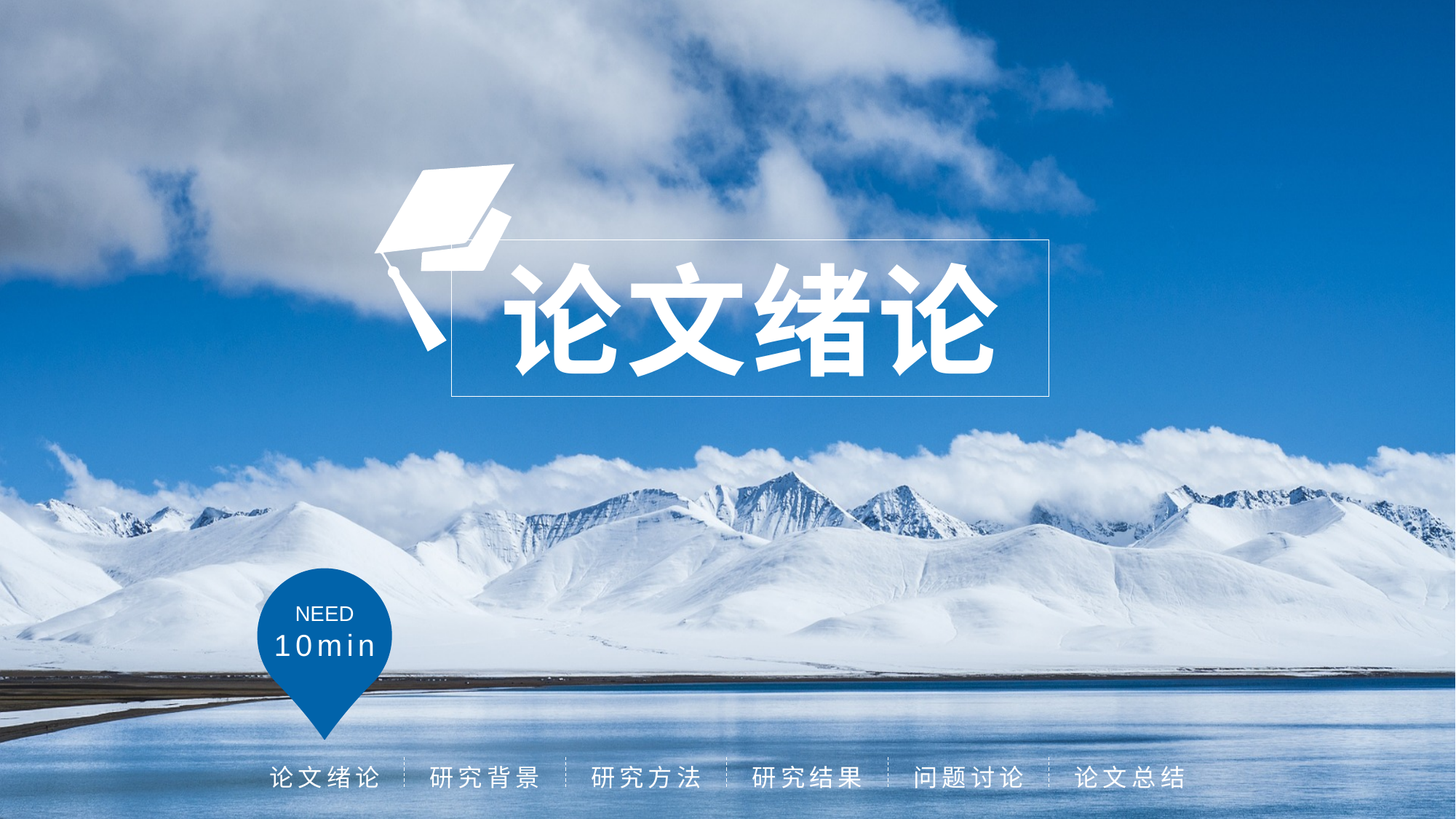

论文绪论

NEED
10min
论文绪论
研究背景
研究方法
研究结果
问题讨论
论文总结